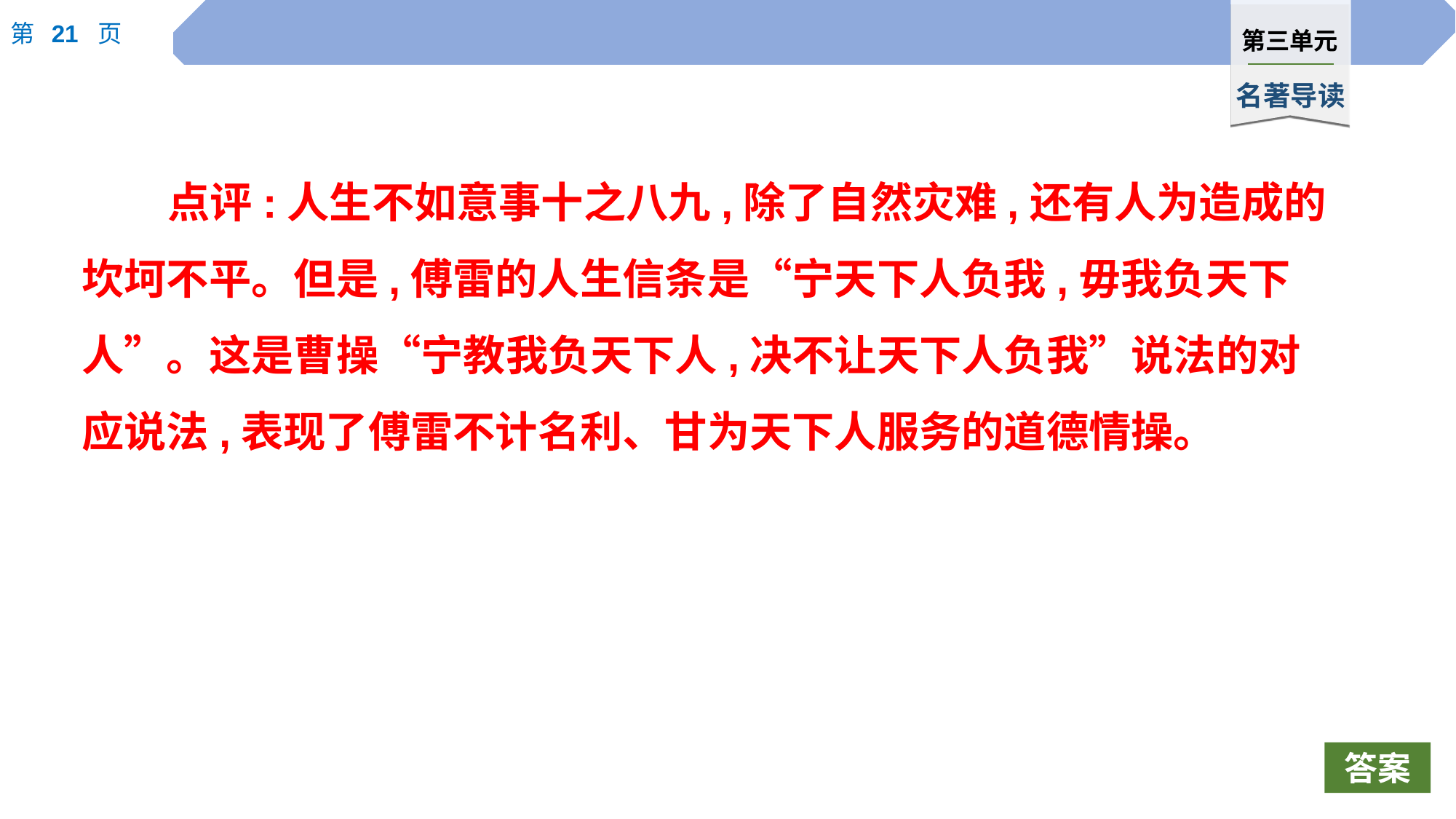

点评:人生不如意事十之八九,除了自然灾难,还有人为造成的坎坷不平。但是,傅雷的人生信条是“宁天下人负我,毋我负天下人”。这是曹操“宁教我负天下人,决不让天下人负我”说法的对应说法,表现了傅雷不计名利、甘为天下人服务的道德情操。
答案